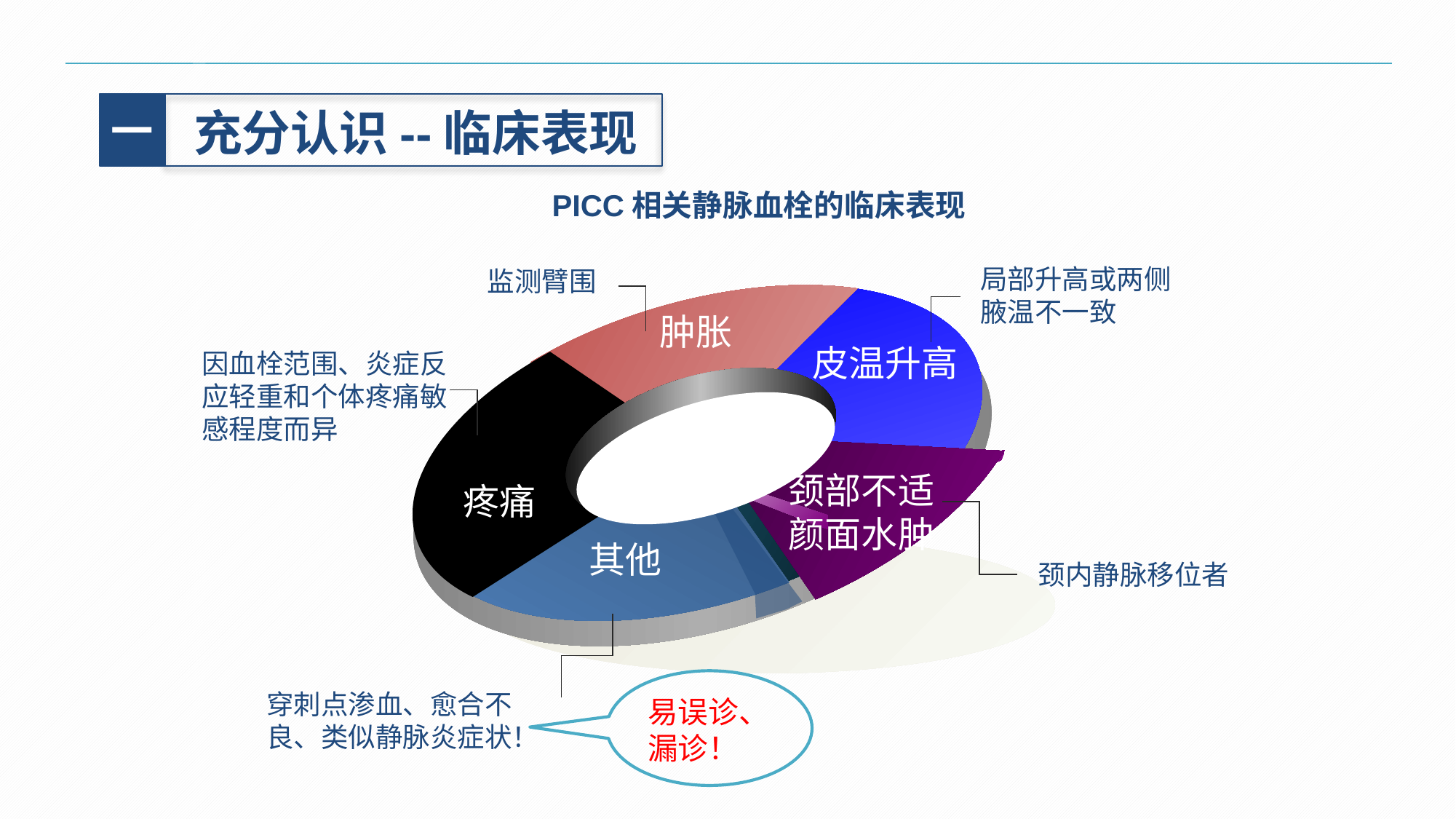

一

充分认识--临床表现
PICC相关静脉血栓的临床表现
局部升高或两侧腋温不一致
监测臂围

肿胀

皮温升高

疼痛

 颈部不适
 颜面水肿

其他

因血栓范围、炎症反应轻重和个体疼痛敏感程度而异
颈内静脉移位者
易误诊、漏诊！
穿刺点渗血、愈合不良、类似静脉炎症状！